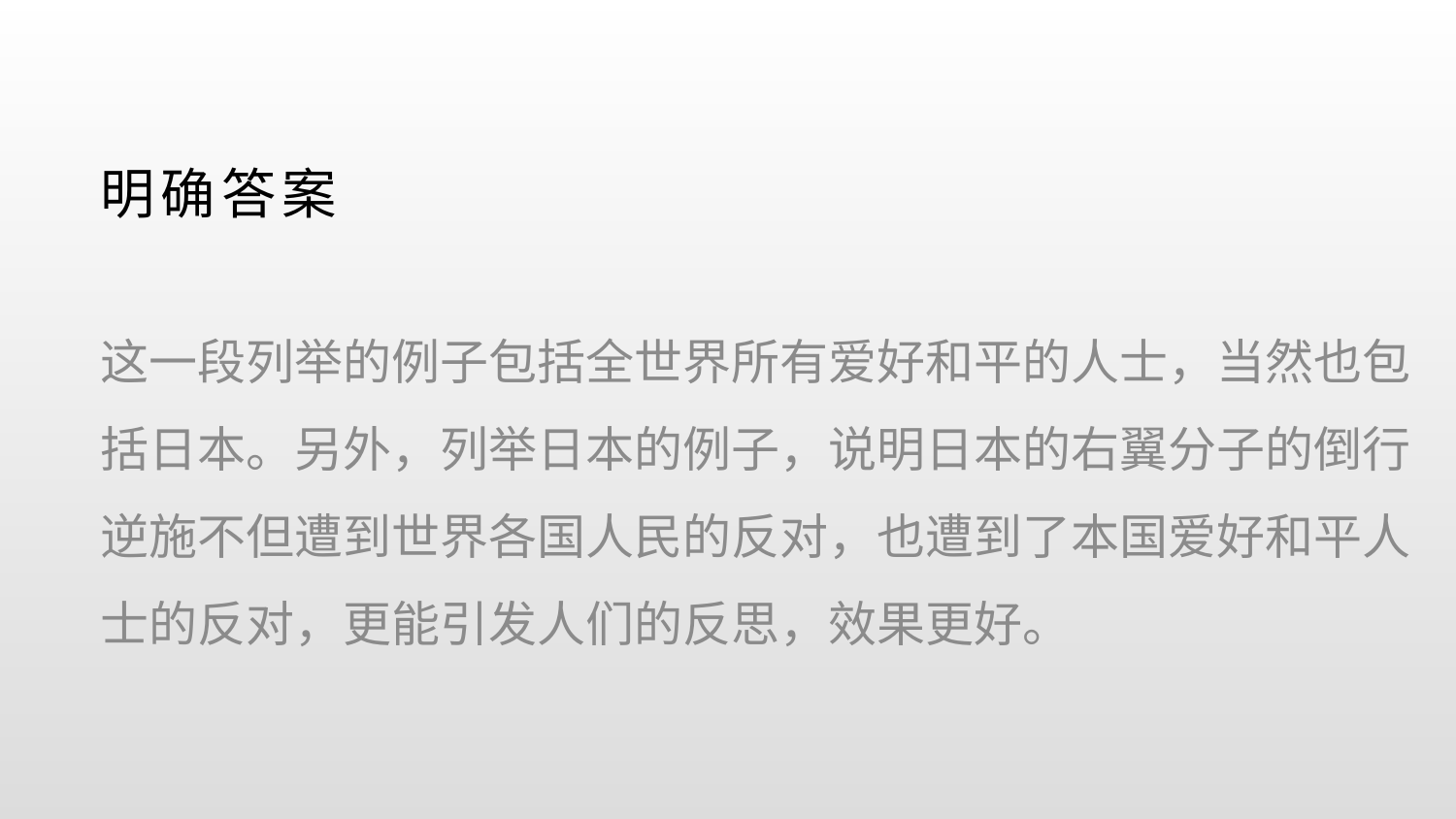

# 明确答案
这一段列举的例子包括全世界所有爱好和平的人士，当然也包括日本。另外，列举日本的例子，说明日本的右翼分子的倒行逆施不但遭到世界各国人民的反对，也遭到了本国爱好和平人士的反对，更能引发人们的反思，效果更好。